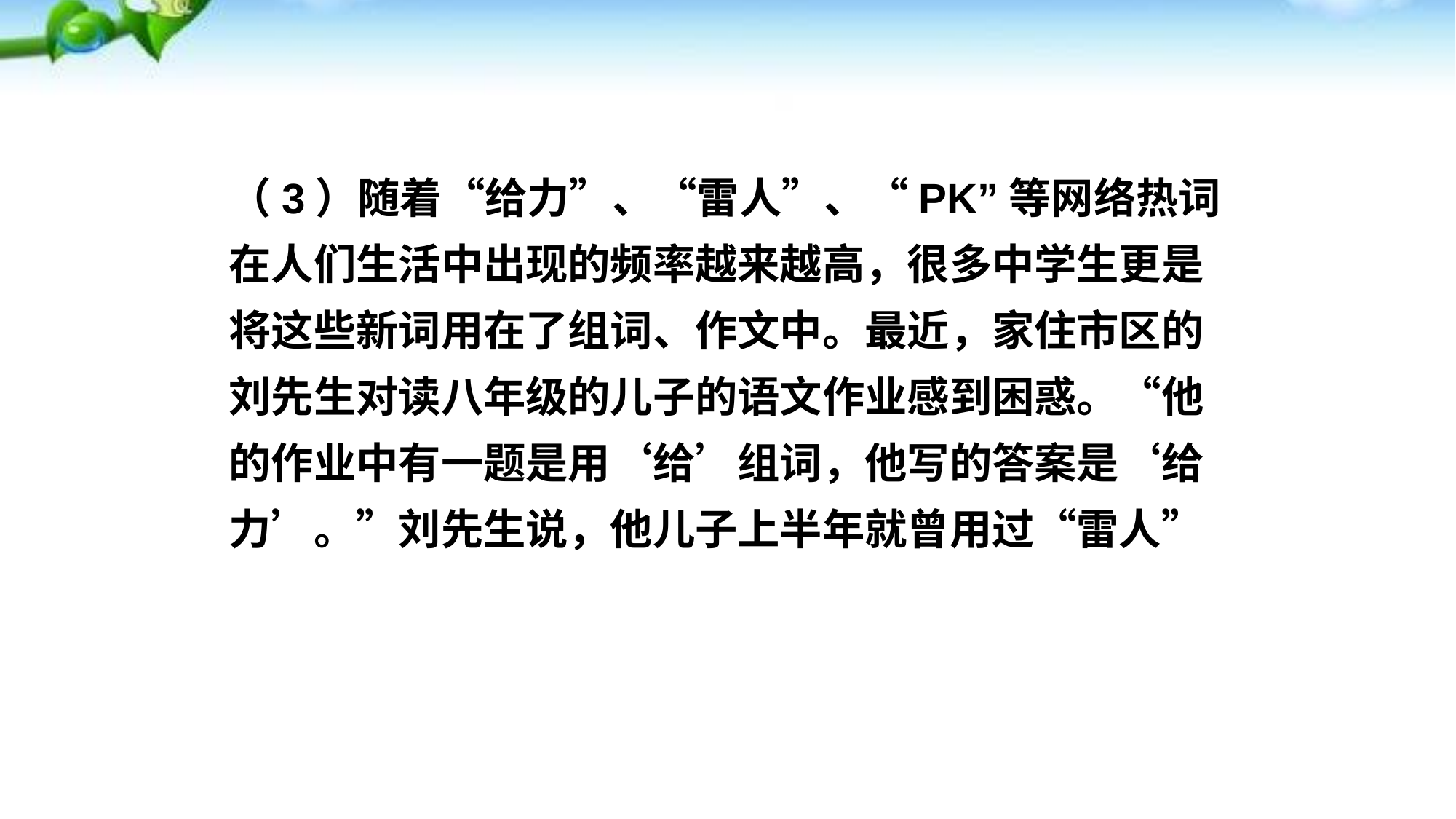

（3）随着“给力”、“雷人”、“PK”等网络热词在人们生活中出现的频率越来越高，很多中学生更是将这些新词用在了组词、作文中。最近，家住市区的刘先生对读八年级的儿子的语文作业感到困惑。“他的作业中有一题是用‘给’组词，他写的答案是‘给力’。”刘先生说，他儿子上半年就曾用过“雷人”